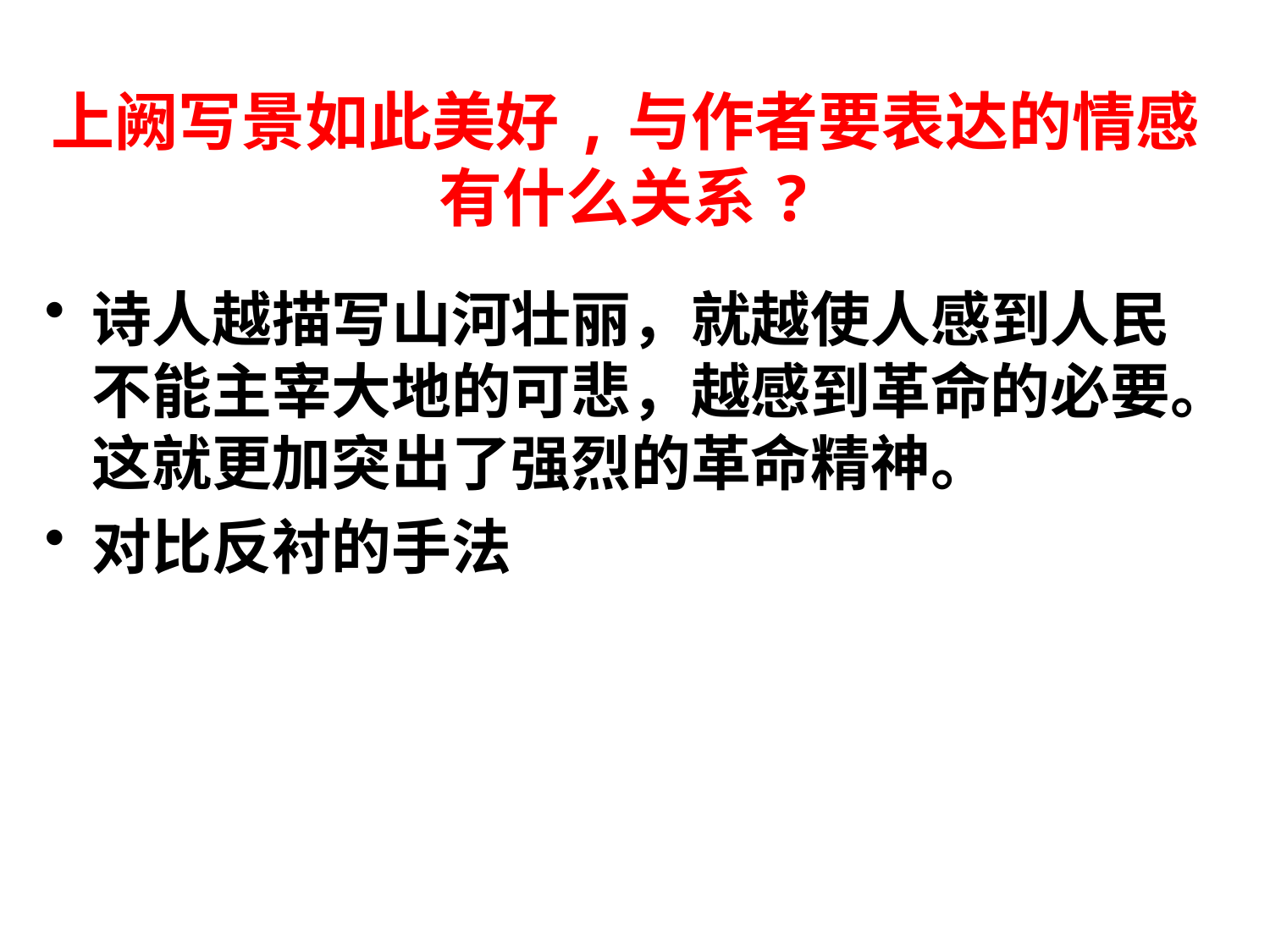

# 上阙写景如此美好,与作者要表达的情感有什么关系?
诗人越描写山河壮丽，就越使人感到人民不能主宰大地的可悲，越感到革命的必要。这就更加突出了强烈的革命精神。
对比反衬的手法